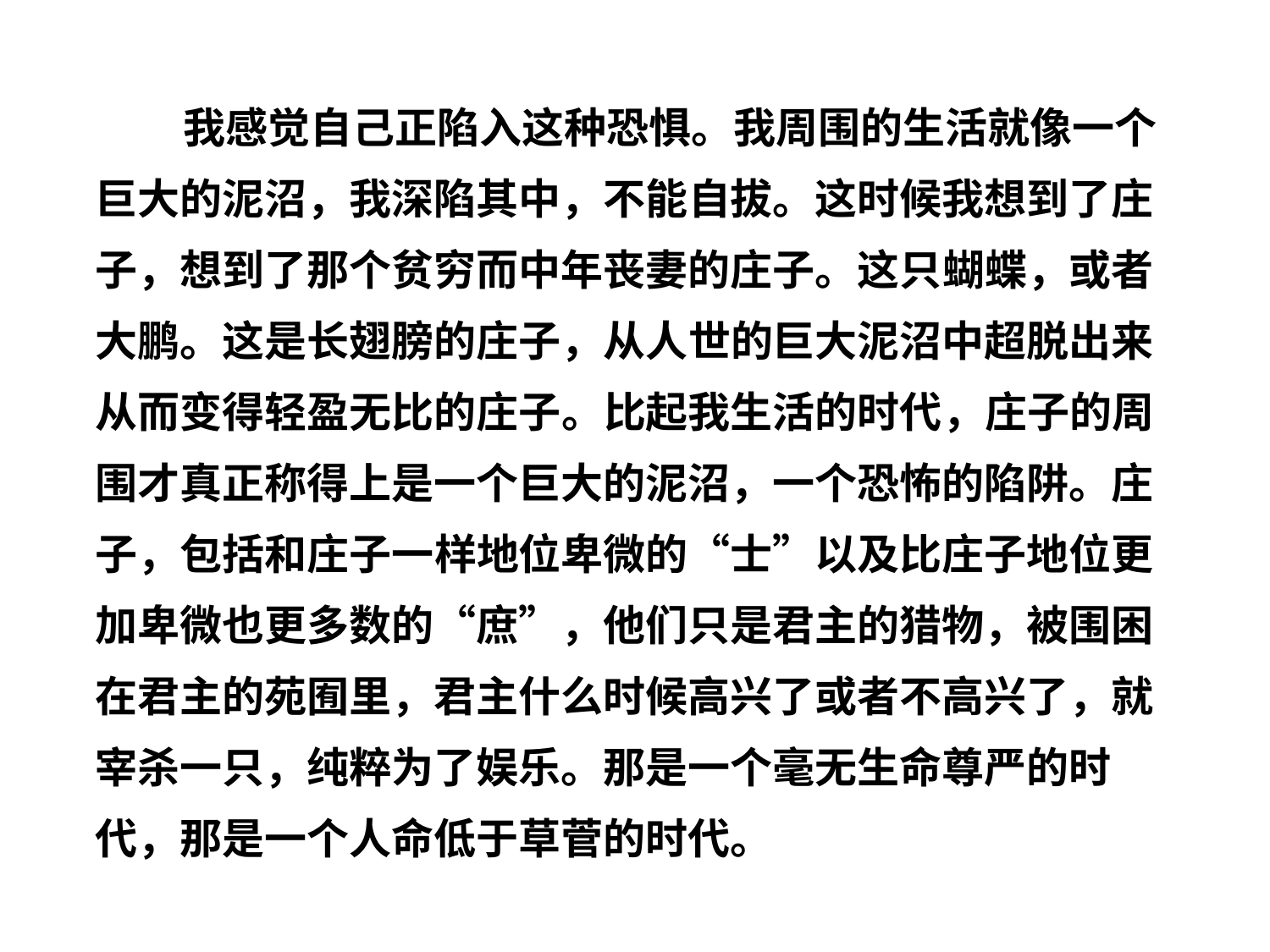

我感觉自己正陷入这种恐惧。我周围的生活就像一个巨大的泥沼，我深陷其中，不能自拔。这时候我想到了庄子，想到了那个贫穷而中年丧妻的庄子。这只蝴蝶，或者大鹏。这是长翅膀的庄子，从人世的巨大泥沼中超脱出来从而变得轻盈无比的庄子。比起我生活的时代，庄子的周围才真正称得上是一个巨大的泥沼，一个恐怖的陷阱。庄子，包括和庄子一样地位卑微的“士”以及比庄子地位更加卑微也更多数的“庶”，他们只是君主的猎物，被围困在君主的苑囿里，君主什么时候高兴了或者不高兴了，就宰杀一只，纯粹为了娱乐。那是一个毫无生命尊严的时代，那是一个人命低于草菅的时代。